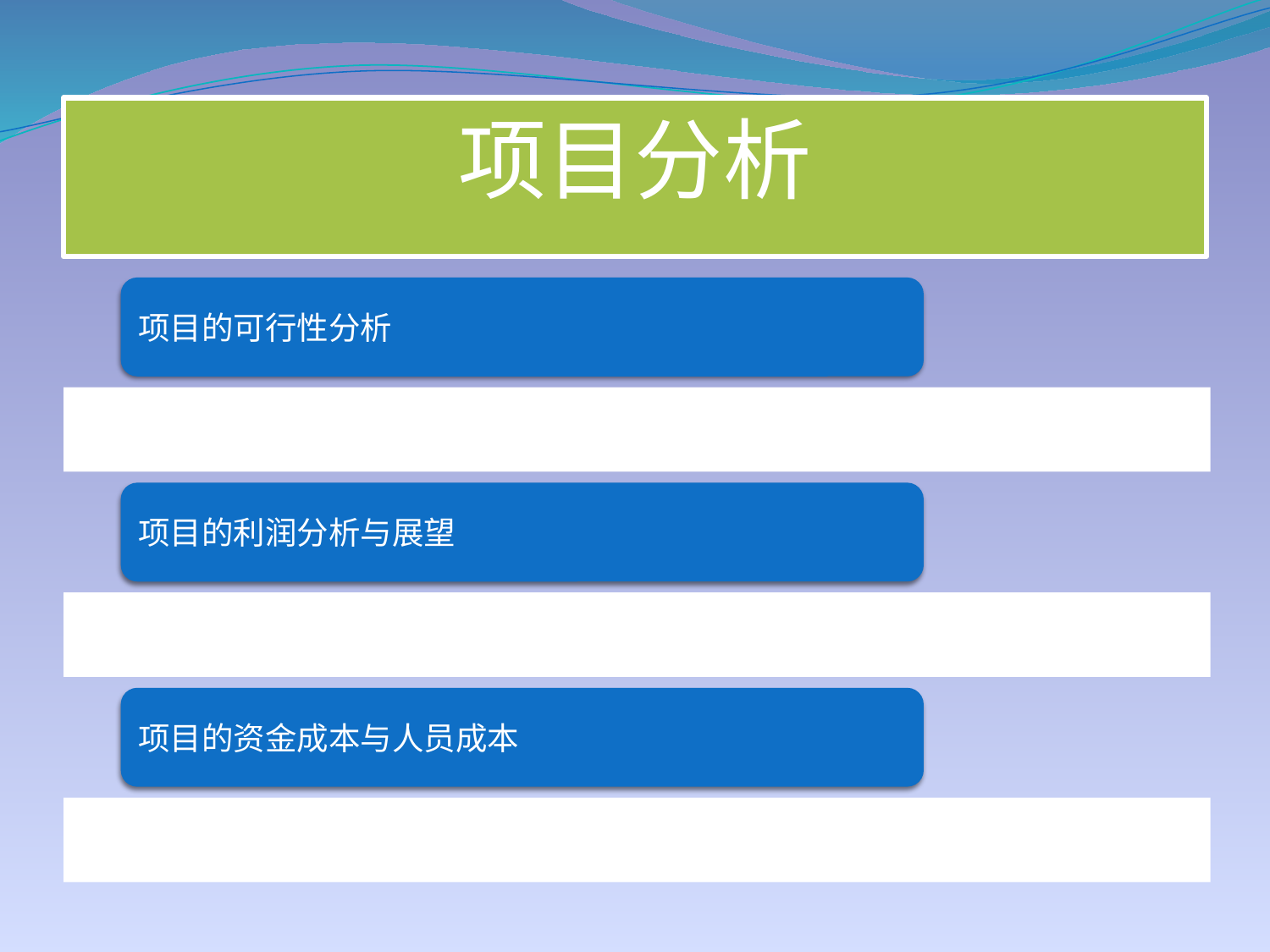

# 项目分析
项目的可行性分析
项目的利润分析与展望
项目的资金成本与人员成本